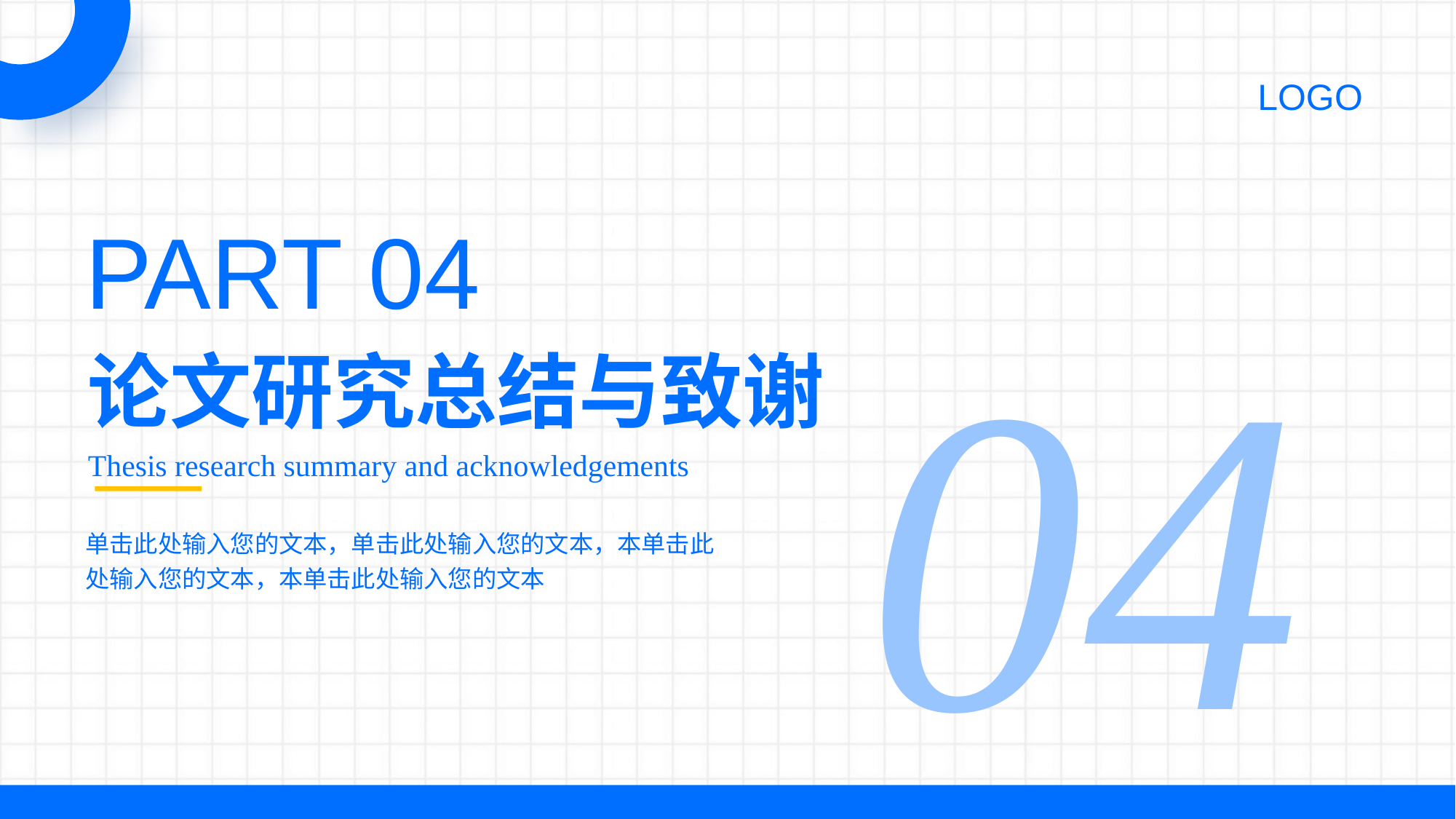

04
PART 04
论文研究总结与致谢
Thesis research summary and acknowledgements

单击此处输入您的文本，单击此处输入您的文本，本单击此处输入您的文本，本单击此处输入您的文本